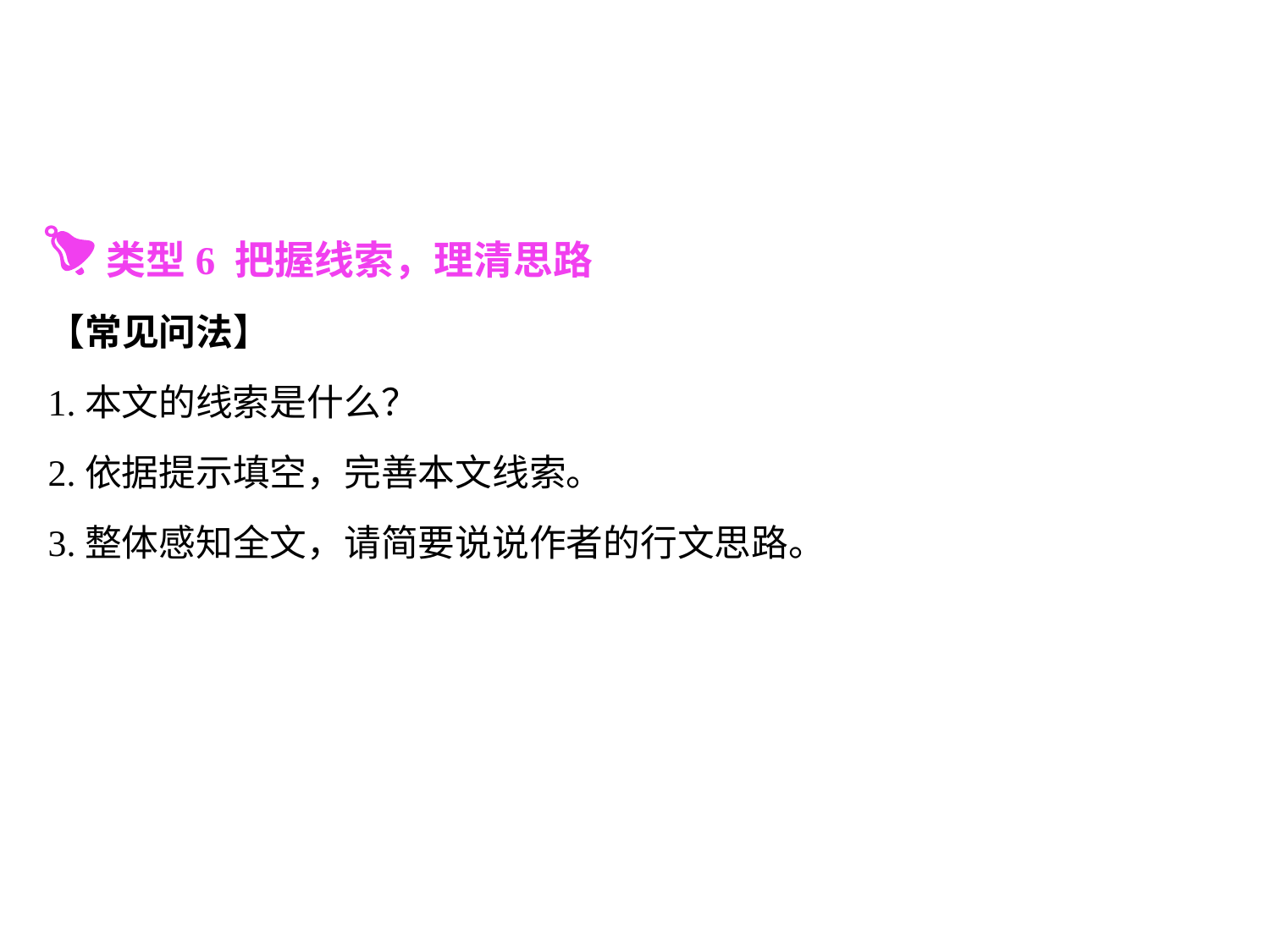

类型6 把握线索，理清思路

【常见问法】
1.本文的线索是什么？
2.依据提示填空，完善本文线索。
3.整体感知全文，请简要说说作者的行文思路。